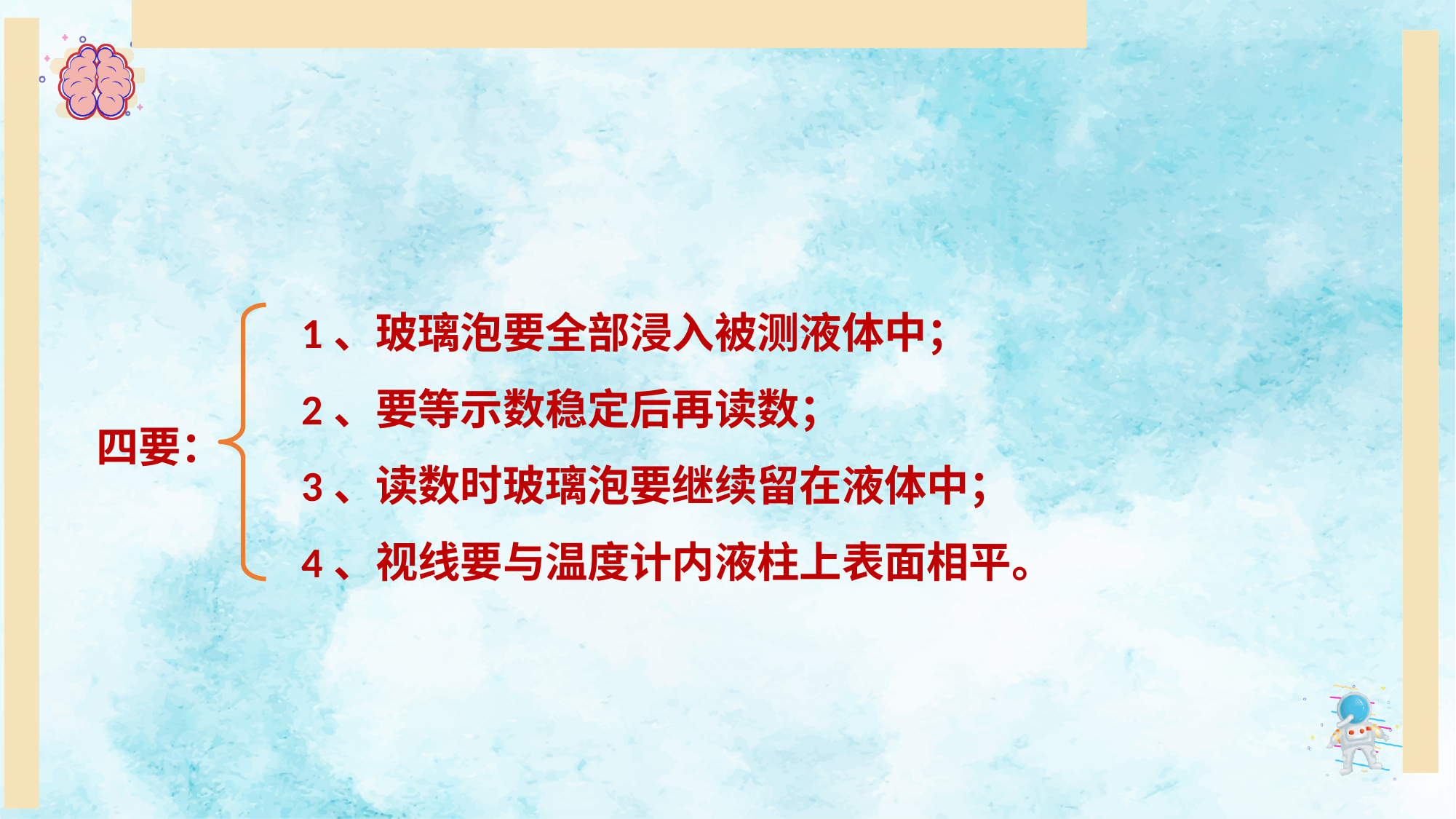

1、玻璃泡要全部浸入被测液体中；
2、要等示数稳定后再读数；
3、读数时玻璃泡要继续留在液体中；
4、视线要与温度计内液柱上表面相平。

四要：